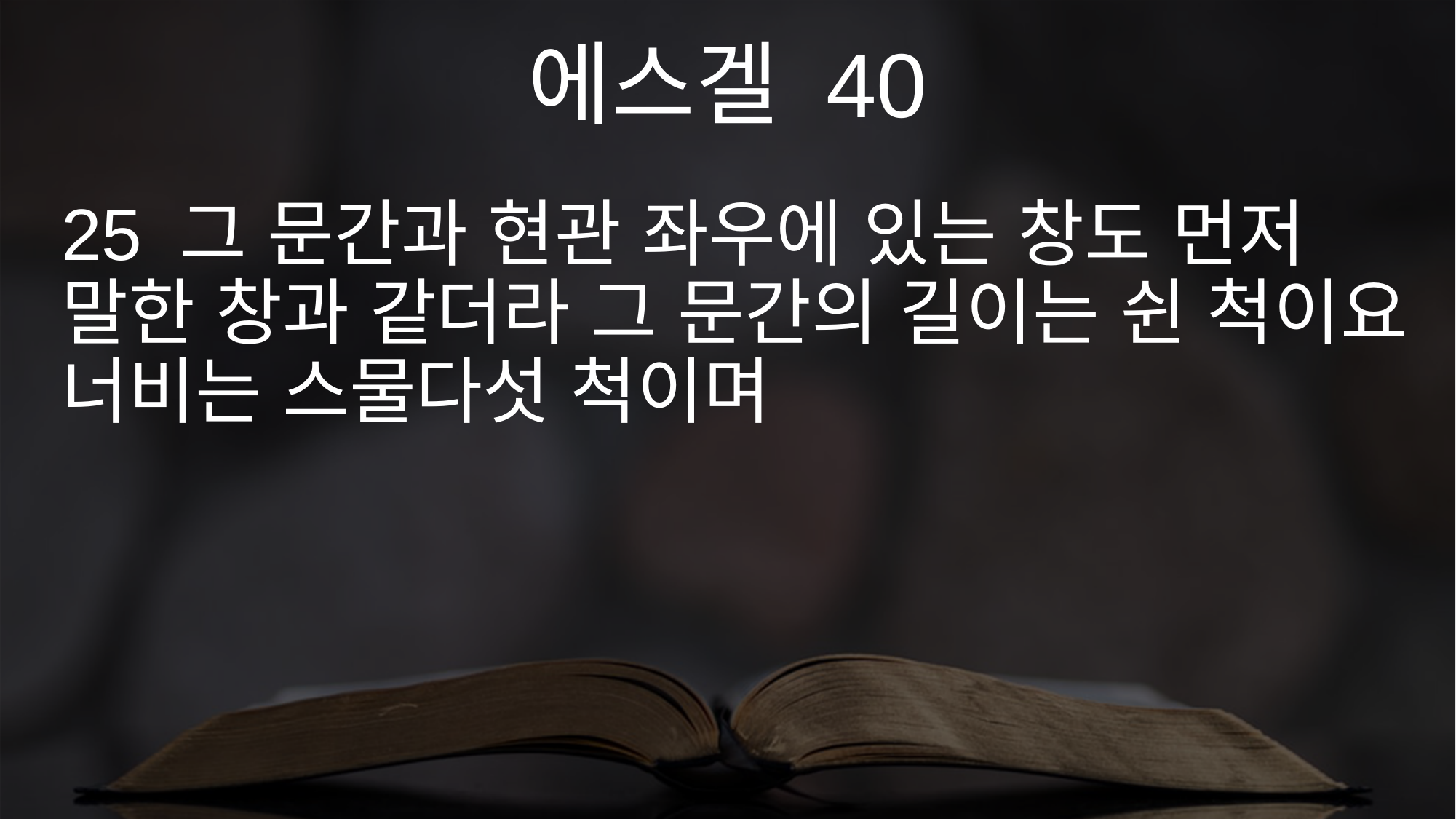

에스겔 40
25 그 문간과 현관 좌우에 있는 창도 먼저 말한 창과 같더라 그 문간의 길이는 쉰 척이요 너비는 스물다섯 척이며